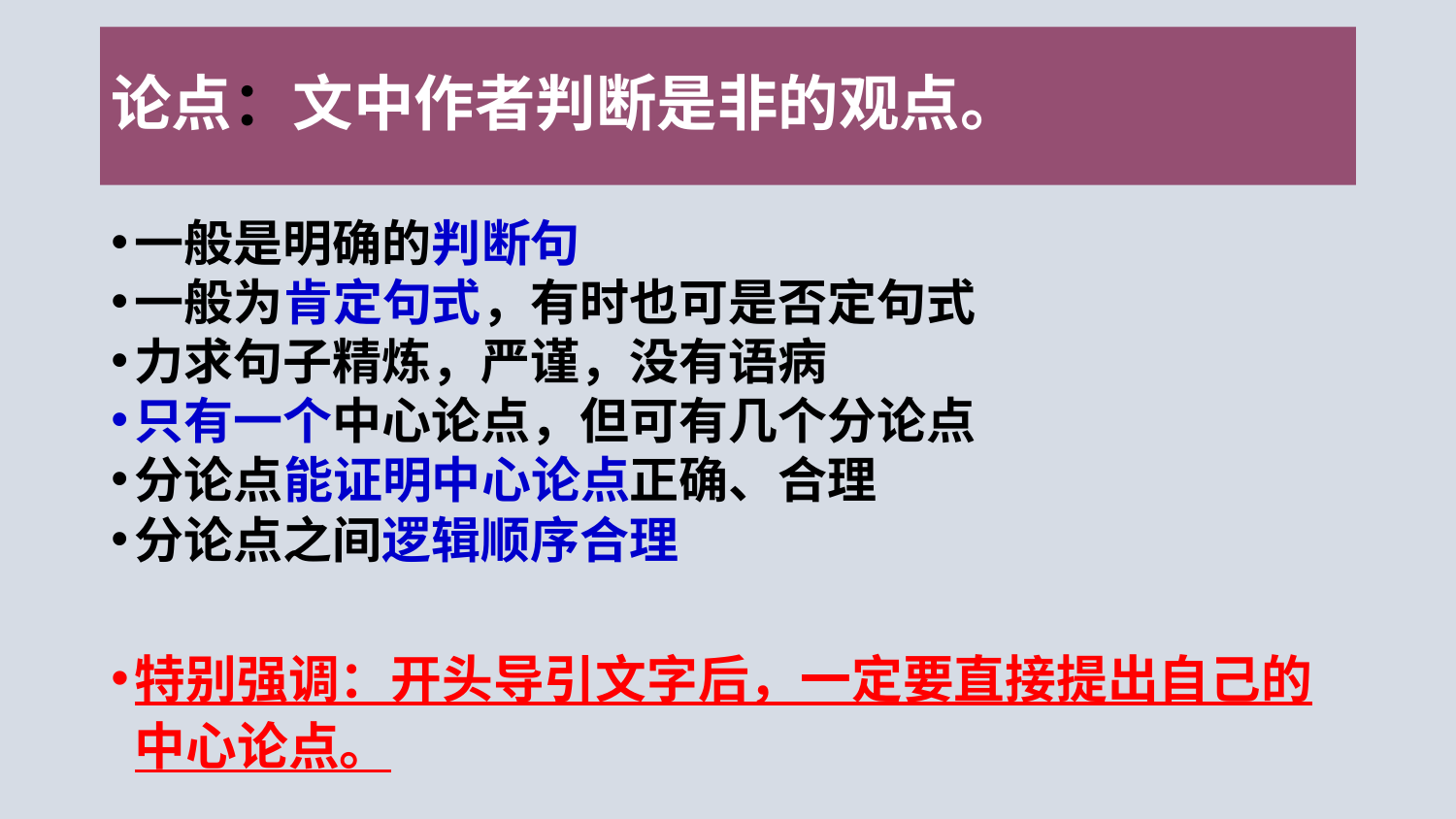

# 论点：文中作者判断是非的观点。
一般是明确的判断句
一般为肯定句式，有时也可是否定句式
力求句子精炼，严谨，没有语病
只有一个中心论点，但可有几个分论点
分论点能证明中心论点正确、合理
分论点之间逻辑顺序合理

特别强调：开头导引文字后，一定要直接提出自己的中心论点。